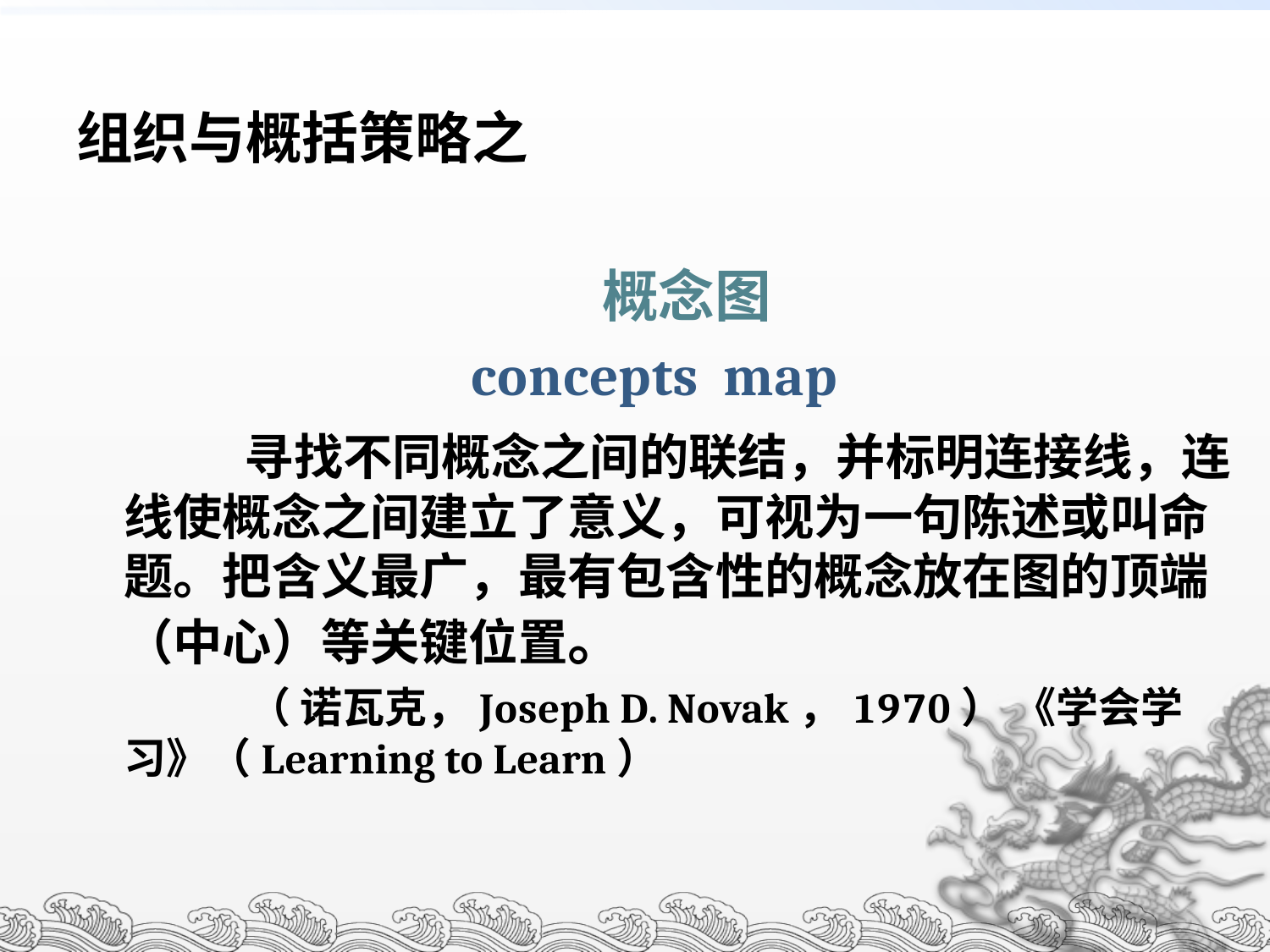

组织与概括策略之

    概念图
concepts  map
            寻找不同概念之间的联结，并标明连接线，连线使概念之间建立了意义，可视为一句陈述或叫命题。把含义最广，最有包含性的概念放在图的顶端（中心）等关键位置。
                 （ 诺瓦克，Joseph D. Novak，1970） 《学会学习》（Learning to Learn）